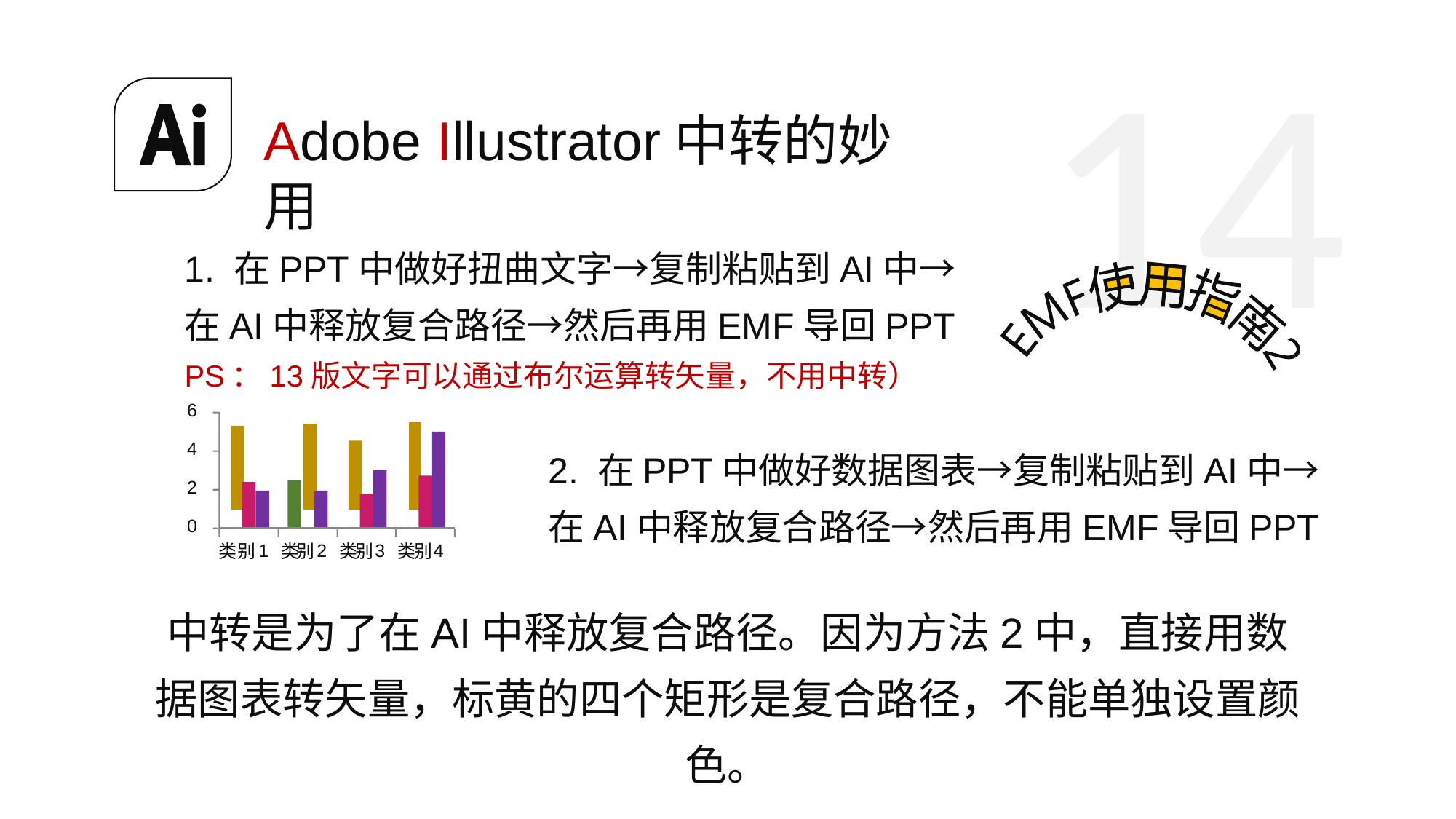

14

Adobe Illustrator中转的妙用
1. 在PPT中做好扭曲文字→复制粘贴到AI中→在AI中释放复合路径→然后再用EMF导回PPT
PS：13版文字可以通过布尔运算转矢量，不用中转）

6

4

2

0

1
2
3
4
类
别
类
别
类
别
类
别
2. 在PPT中做好数据图表→复制粘贴到AI中→在AI中释放复合路径→然后再用EMF导回PPT
中转是为了在AI中释放复合路径。因为方法2中，直接用数据图表转矢量，标黄的四个矩形是复合路径，不能单独设置颜色。